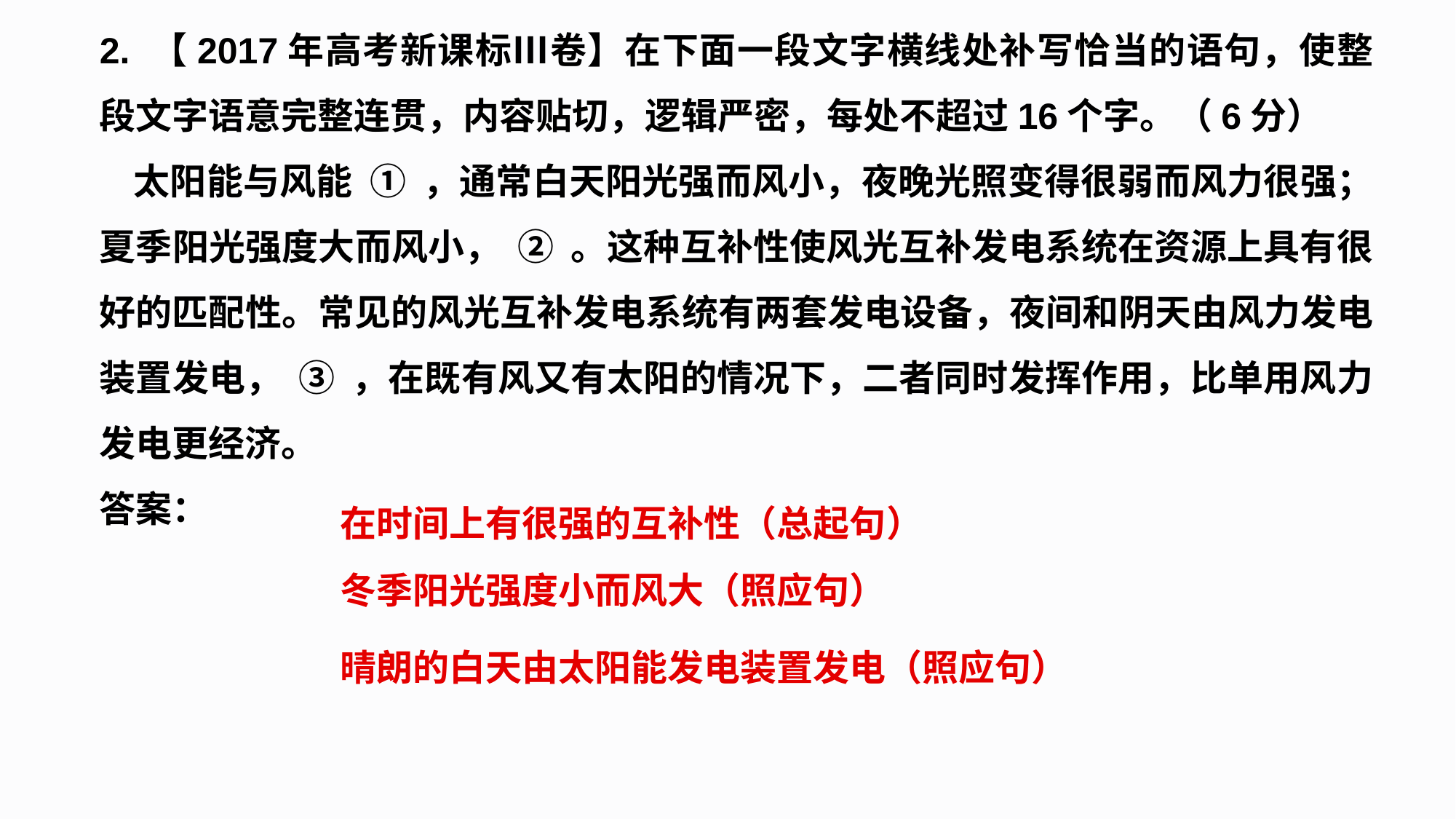

2. 【2017年高考新课标Ⅲ卷】在下面一段文字横线处补写恰当的语句，使整段文字语意完整连贯，内容贴切，逻辑严密，每处不超过16个字。（6分）
   太阳能与风能  ①  ，通常白天阳光强而风小，夜晚光照变得很弱而风力很强；夏季阳光强度大而风小，  ②  。这种互补性使风光互补发电系统在资源上具有很好的匹配性。常见的风光互补发电系统有两套发电设备，夜间和阴天由风力发电装置发电，  ③  ，在既有风又有太阳的情况下，二者同时发挥作用，比单用风力发电更经济。
答案：
在时间上有很强的互补性（总起句）
冬季阳光强度小而风大（照应句）
晴朗的白天由太阳能发电装置发电（照应句）